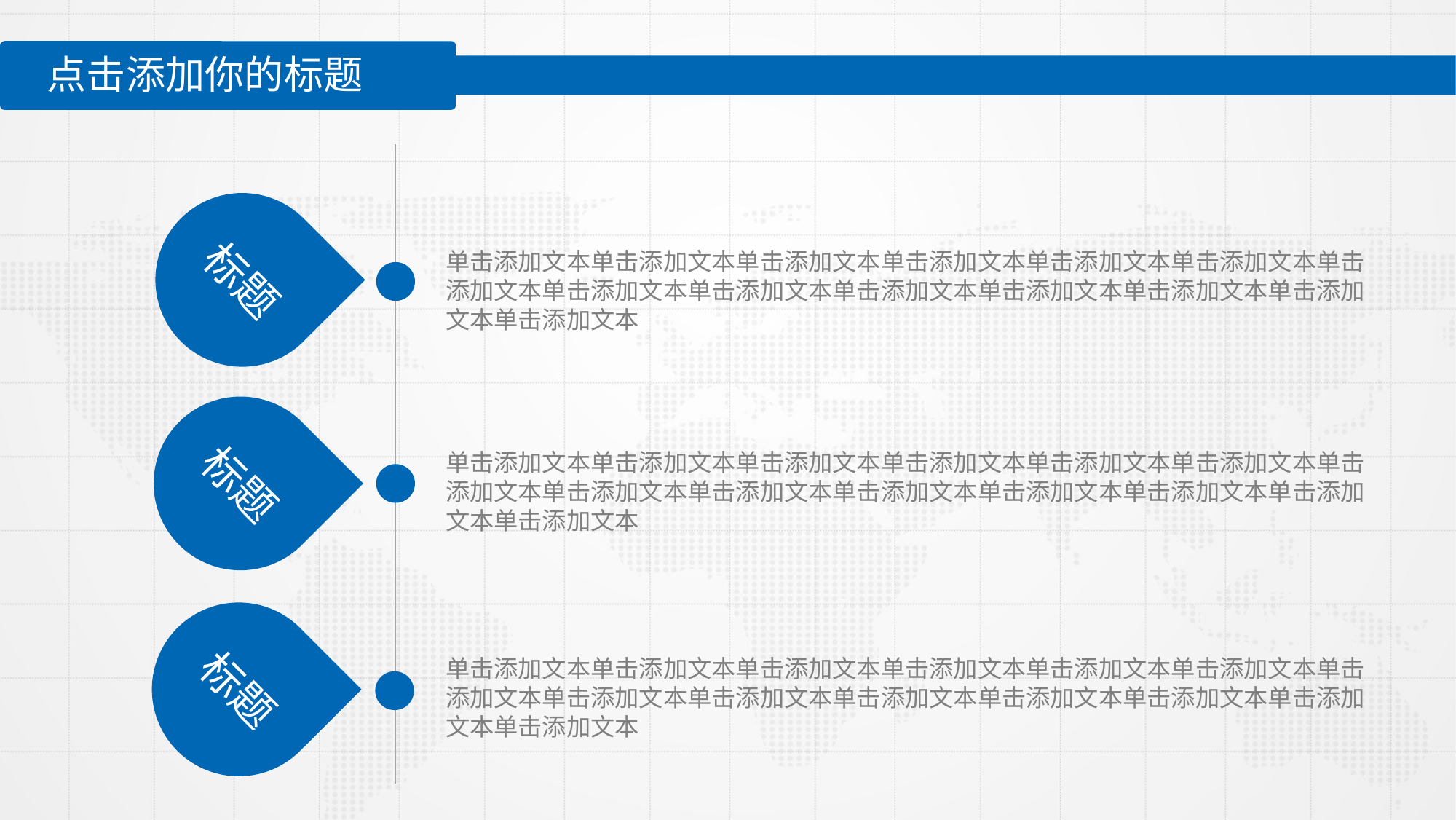

点击添加你的标题

标题
单击添加文本单击添加文本单击添加文本单击添加文本单击添加文本单击添加文本单击添加文本单击添加文本单击添加文本单击添加文本单击添加文本单击添加文本单击添加文本单击添加文本
标题
单击添加文本单击添加文本单击添加文本单击添加文本单击添加文本单击添加文本单击添加文本单击添加文本单击添加文本单击添加文本单击添加文本单击添加文本单击添加文本单击添加文本
标题
单击添加文本单击添加文本单击添加文本单击添加文本单击添加文本单击添加文本单击添加文本单击添加文本单击添加文本单击添加文本单击添加文本单击添加文本单击添加文本单击添加文本